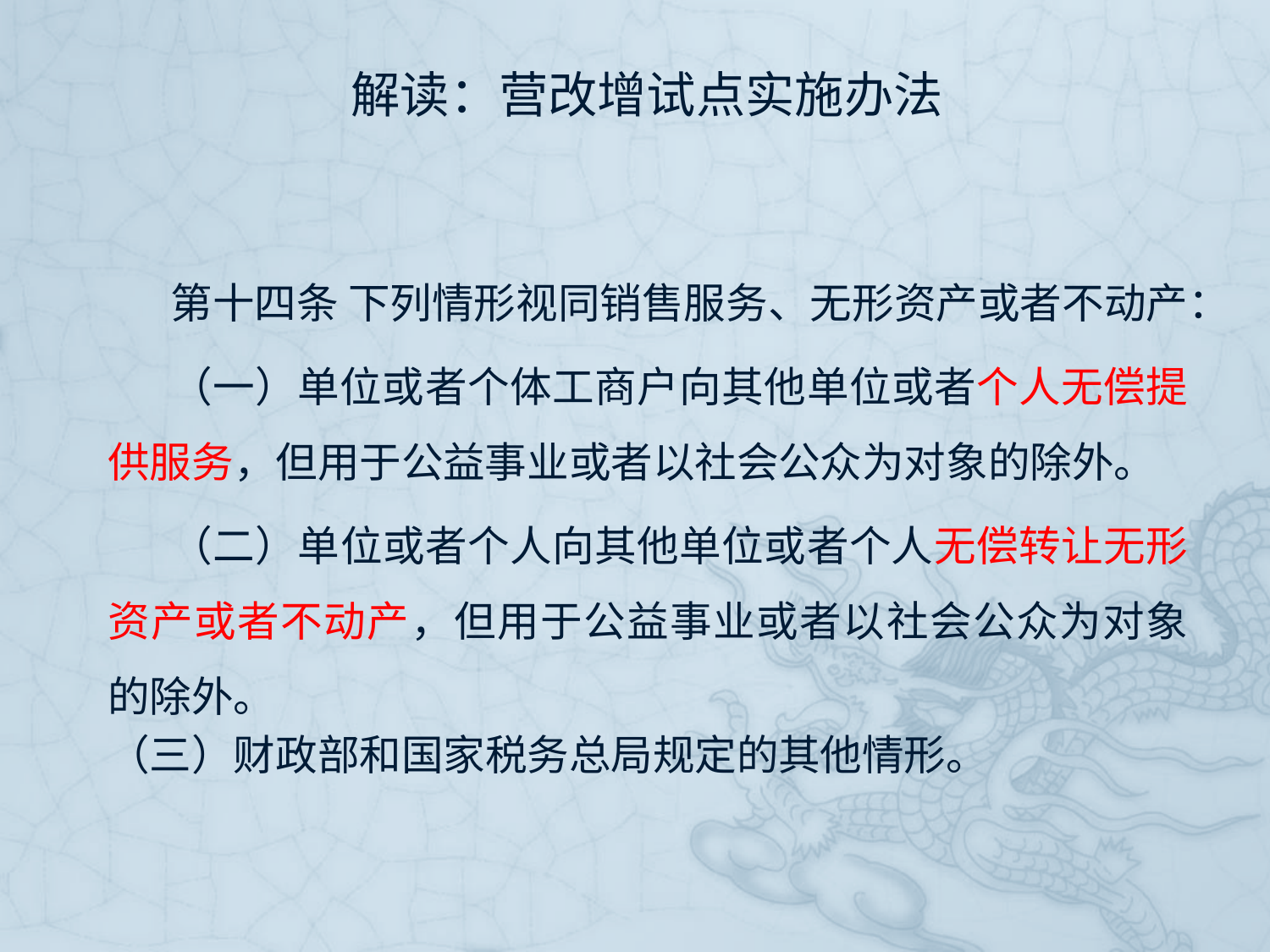

# 解读：营改增试点实施办法

第十四条 下列情形视同销售服务、无形资产或者不动产：
（一）单位或者个体工商户向其他单位或者个人无偿提供服务，但用于公益事业或者以社会公众为对象的除外。
（二）单位或者个人向其他单位或者个人无偿转让无形资产或者不动产，但用于公益事业或者以社会公众为对象的除外。
（三）财政部和国家税务总局规定的其他情形。